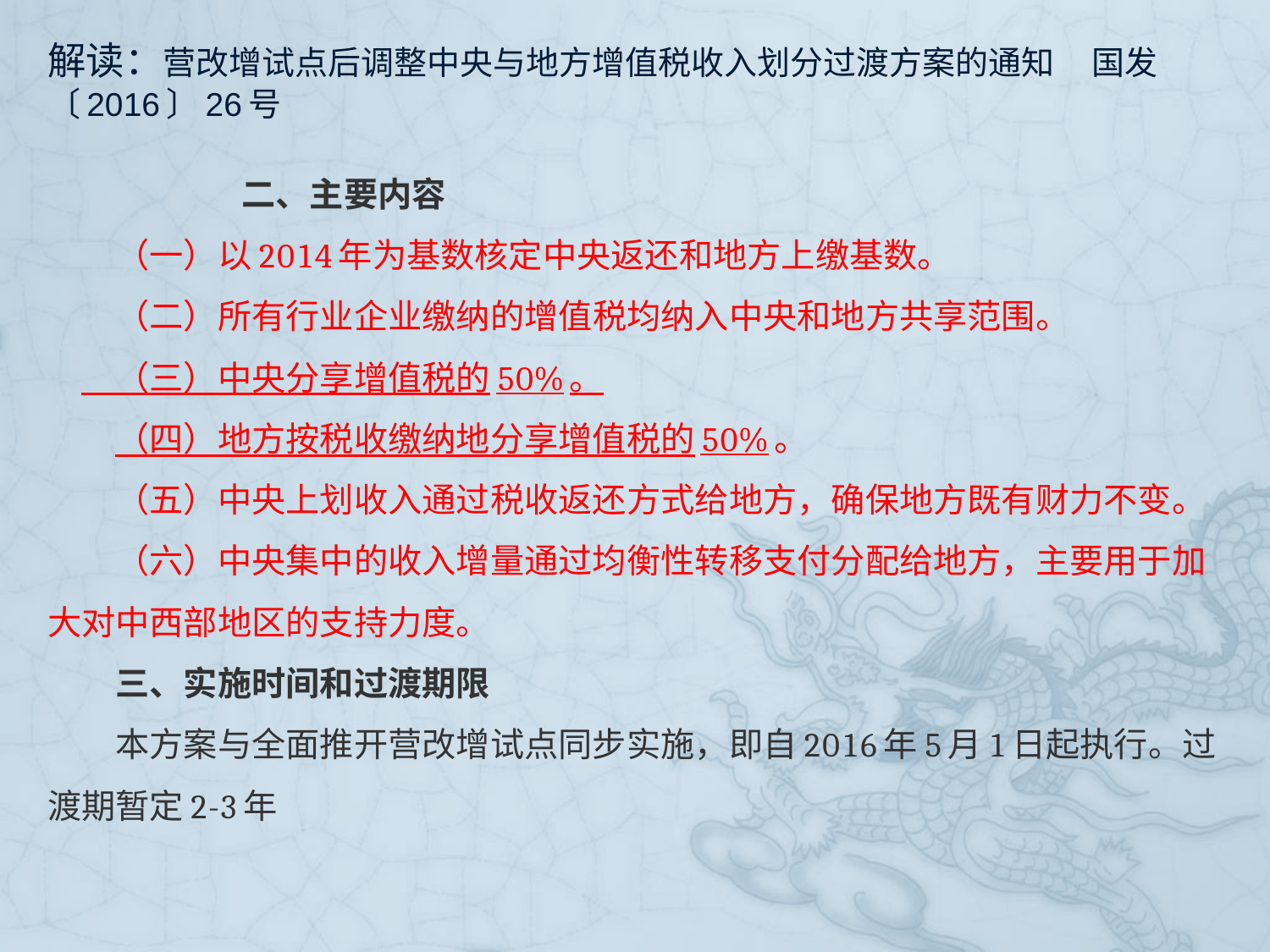

# 解读：营改增试点后调整中央与地方增值税收入划分过渡方案的通知     国发〔2016〕26号
　　　　二、主要内容
　　（一）以2014年为基数核定中央返还和地方上缴基数。
　　（二）所有行业企业缴纳的增值税均纳入中央和地方共享范围。
　　（三）中央分享增值税的50%。
　　（四）地方按税收缴纳地分享增值税的50%。
　　（五）中央上划收入通过税收返还方式给地方，确保地方既有财力不变。
　　（六）中央集中的收入增量通过均衡性转移支付分配给地方，主要用于加大对中西部地区的支持力度。
　　三、实施时间和过渡期限
　　本方案与全面推开营改增试点同步实施，即自2016年5月1日起执行。过渡期暂定2-3年